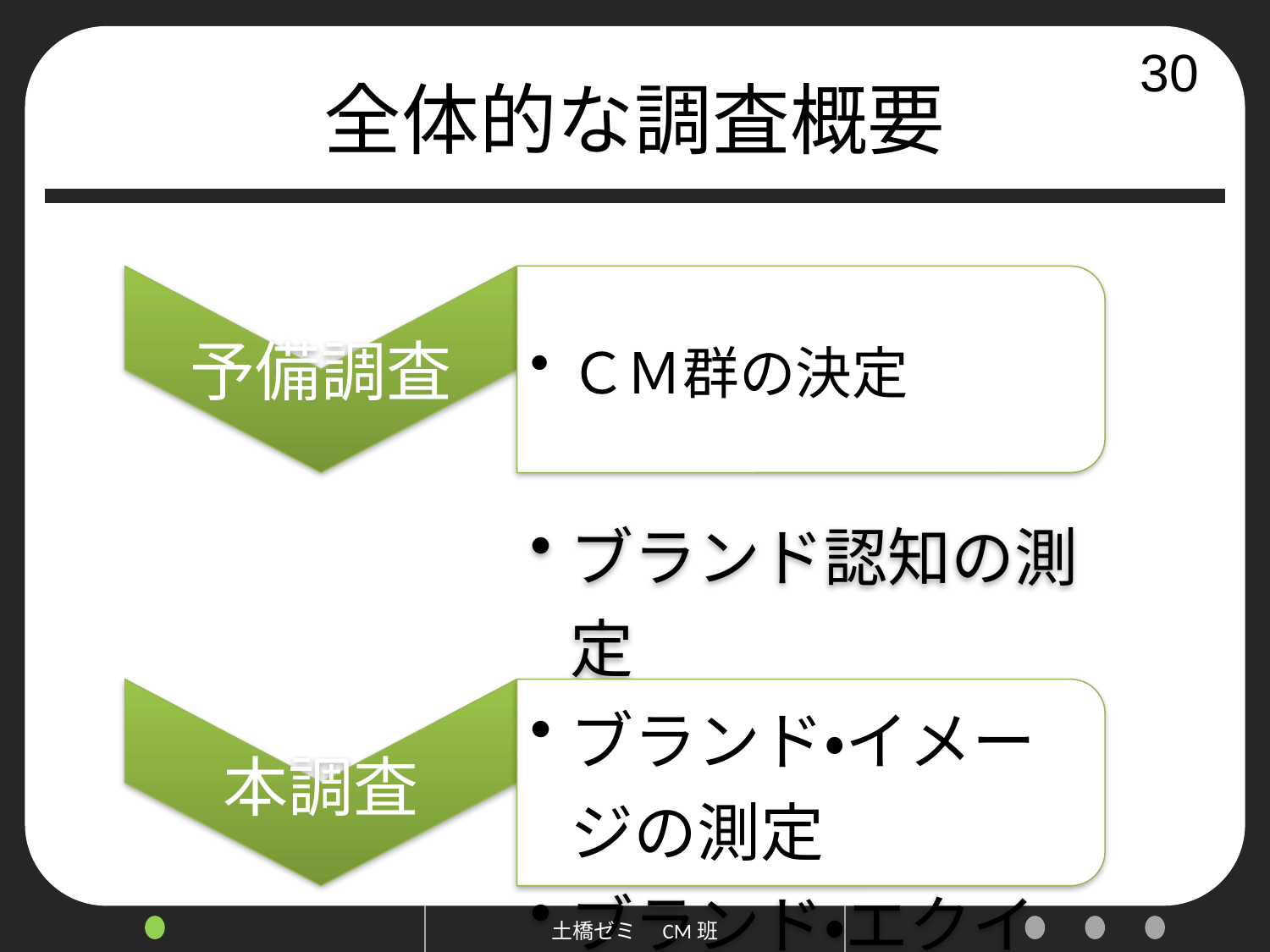

# 全体的な調査概要
30
予備調査
本調査
ＣＭ群の決定
ブランド・イメージの測定
土橋ゼミ　CM班